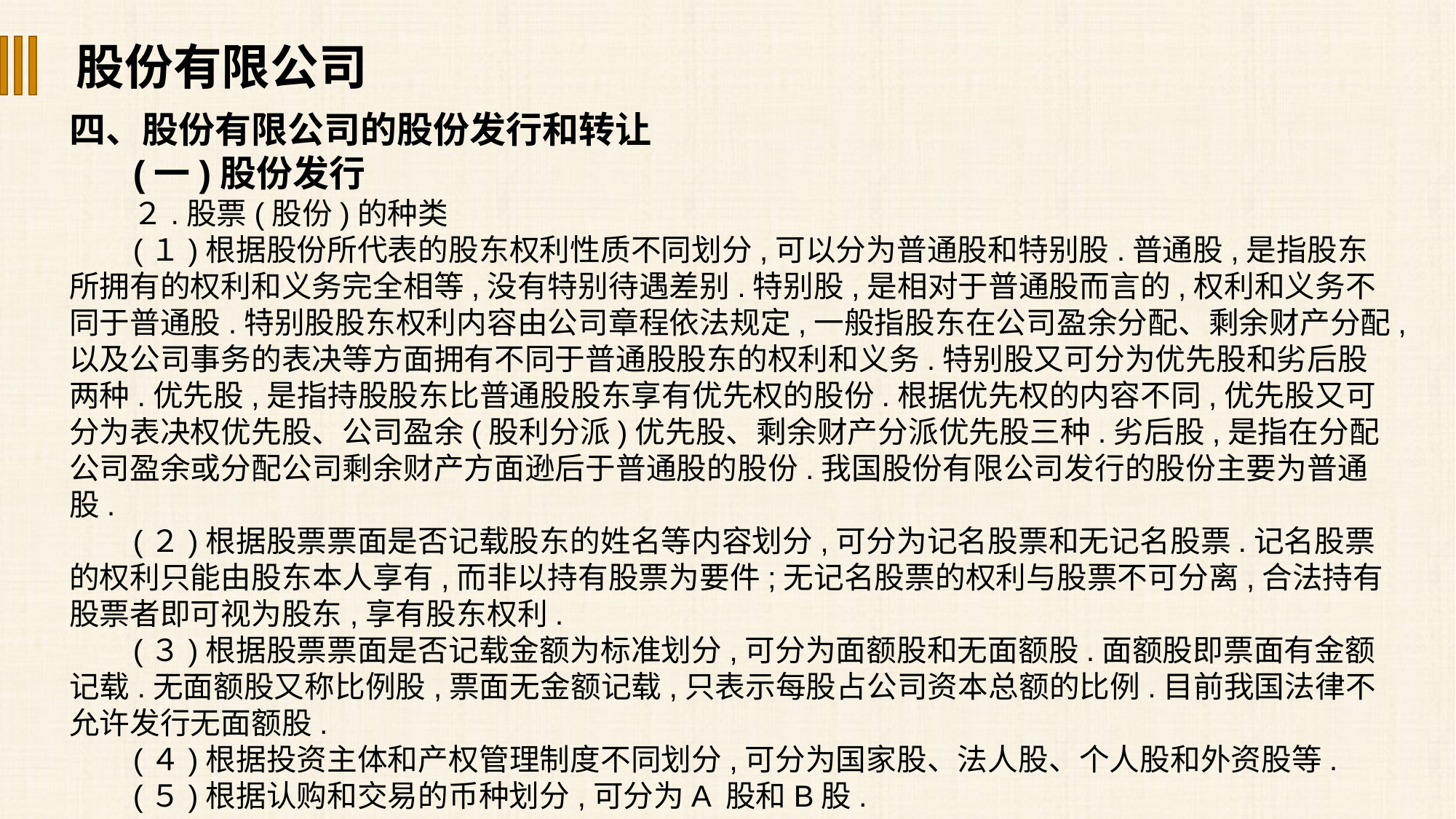

股份有限公司

四、股份有限公司的股份发行和转让
(一)股份发行
２.股票(股份)的种类
(１)根据股份所代表的股东权利性质不同划分,可以分为普通股和特别股.普通股,是指股东所拥有的权利和义务完全相等,没有特别待遇差别.特别股,是相对于普通股而言的,权利和义务不同于普通股.特别股股东权利内容由公司章程依法规定,一般指股东在公司盈余分配、剩余财产分配,以及公司事务的表决等方面拥有不同于普通股股东的权利和义务.特别股又可分为优先股和劣后股两种.优先股,是指持股股东比普通股股东享有优先权的股份.根据优先权的内容不同,优先股又可分为表决权优先股、公司盈余(股利分派)优先股、剩余财产分派优先股三种.劣后股,是指在分配公司盈余或分配公司剩余财产方面逊后于普通股的股份.我国股份有限公司发行的股份主要为普通股.
(２)根据股票票面是否记载股东的姓名等内容划分,可分为记名股票和无记名股票.记名股票的权利只能由股东本人享有,而非以持有股票为要件;无记名股票的权利与股票不可分离,合法持有股票者即可视为股东,享有股东权利.
(３)根据股票票面是否记载金额为标准划分,可分为面额股和无面额股.面额股即票面有金额记载.无面额股又称比例股,票面无金额记载,只表示每股占公司资本总额的比例.目前我国法律不允许发行无面额股.
(４)根据投资主体和产权管理制度不同划分,可分为国家股、法人股、个人股和外资股等.
(５)根据认购和交易的币种划分,可分为A 股和B股.